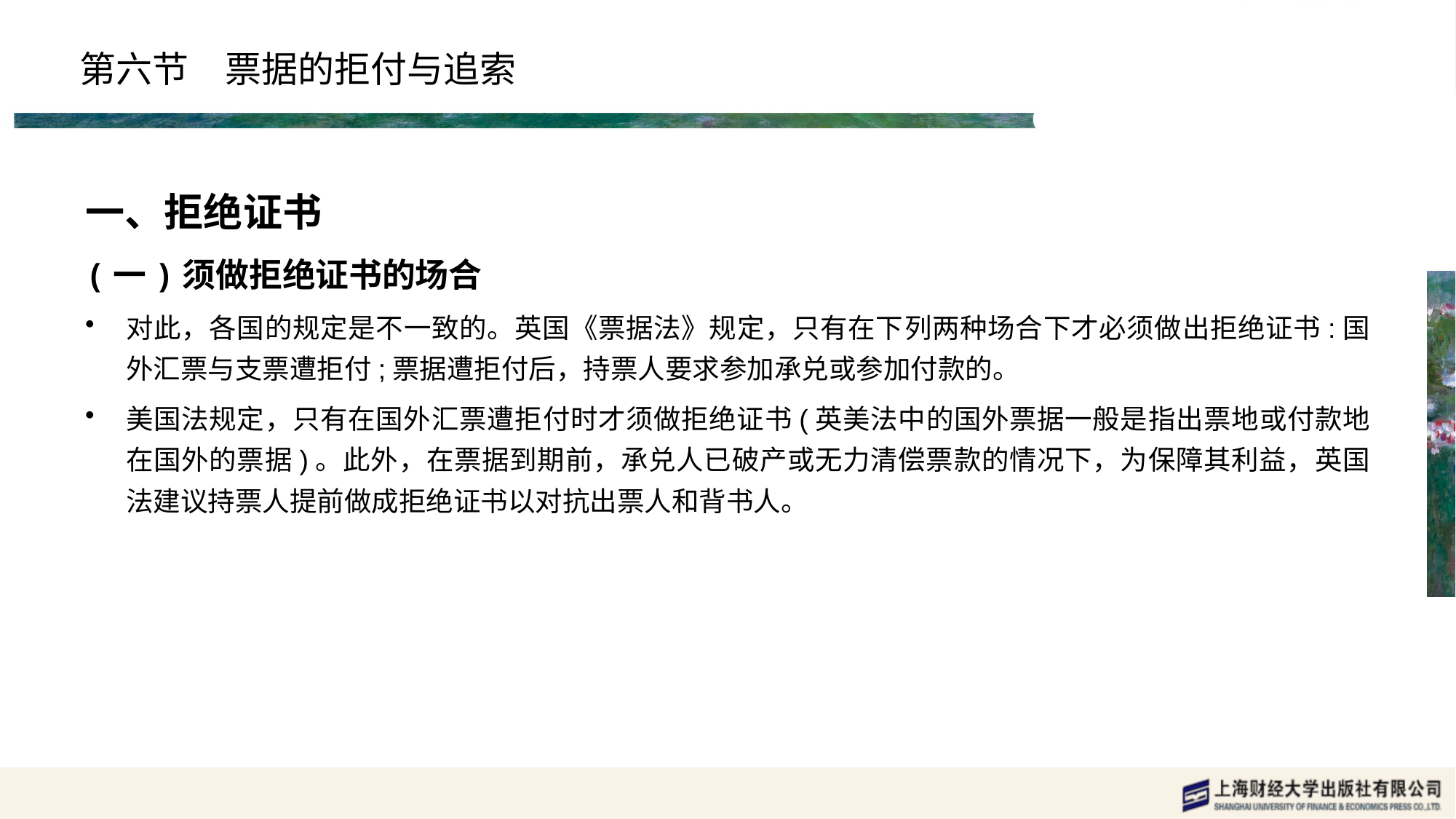

# 第六节　票据的拒付与追索
一、拒绝证书
(一)须做拒绝证书的场合
对此，各国的规定是不一致的。英国《票据法》规定，只有在下列两种场合下才必须做出拒绝证书:国外汇票与支票遭拒付;票据遭拒付后，持票人要求参加承兑或参加付款的。
美国法规定，只有在国外汇票遭拒付时才须做拒绝证书(英美法中的国外票据一般是指出票地或付款地在国外的票据)。此外，在票据到期前，承兑人已破产或无力清偿票款的情况下，为保障其利益，英国法建议持票人提前做成拒绝证书以对抗出票人和背书人。